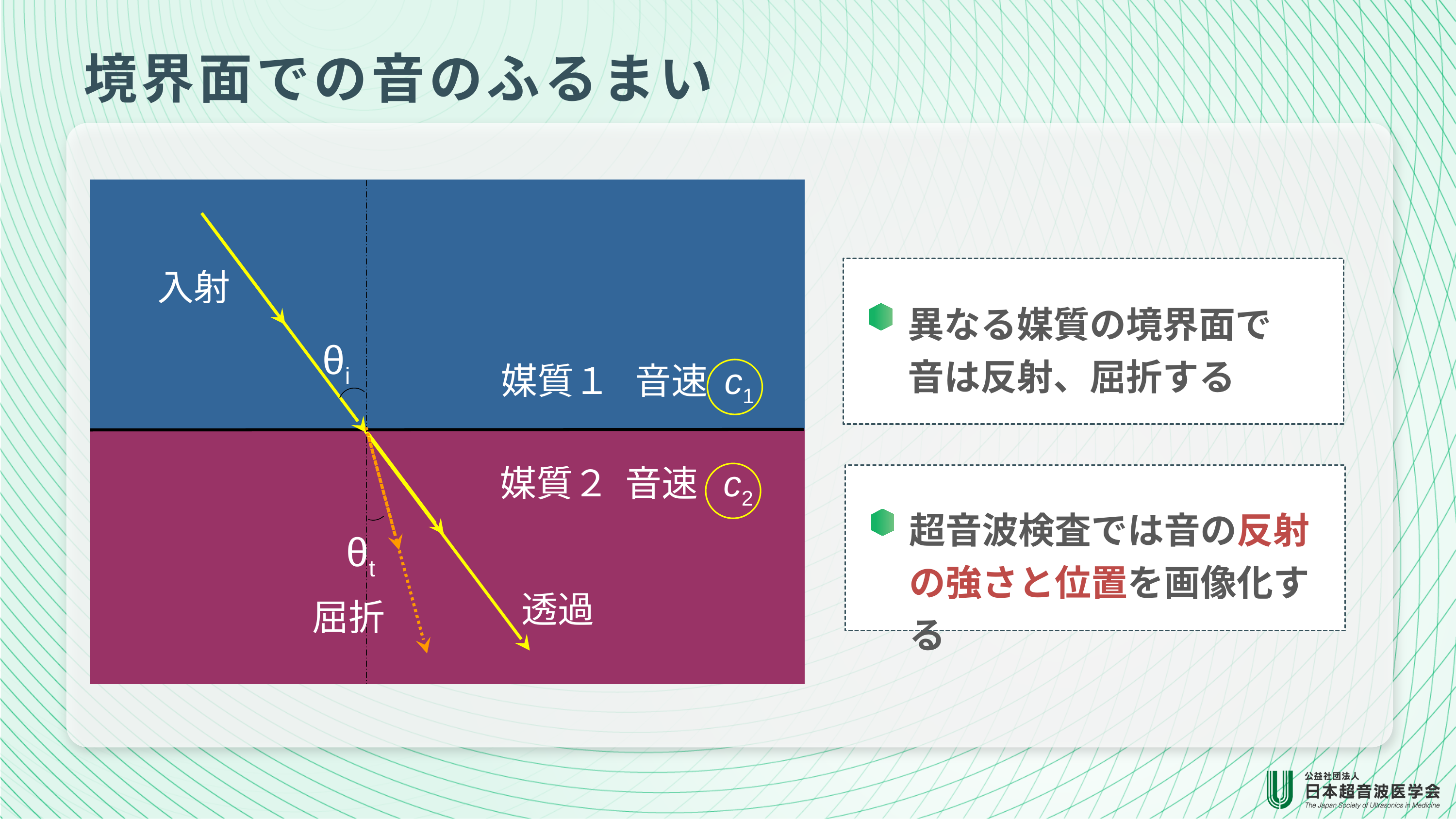

境界面での音のふるまい

入射
異なる媒質の境界面で
音は反射、屈折する

θi

媒質１   音速 c1

媒質２  音速  c2

超音波検査では音の反射の強さと位置を画像化する

θt

透過
屈折